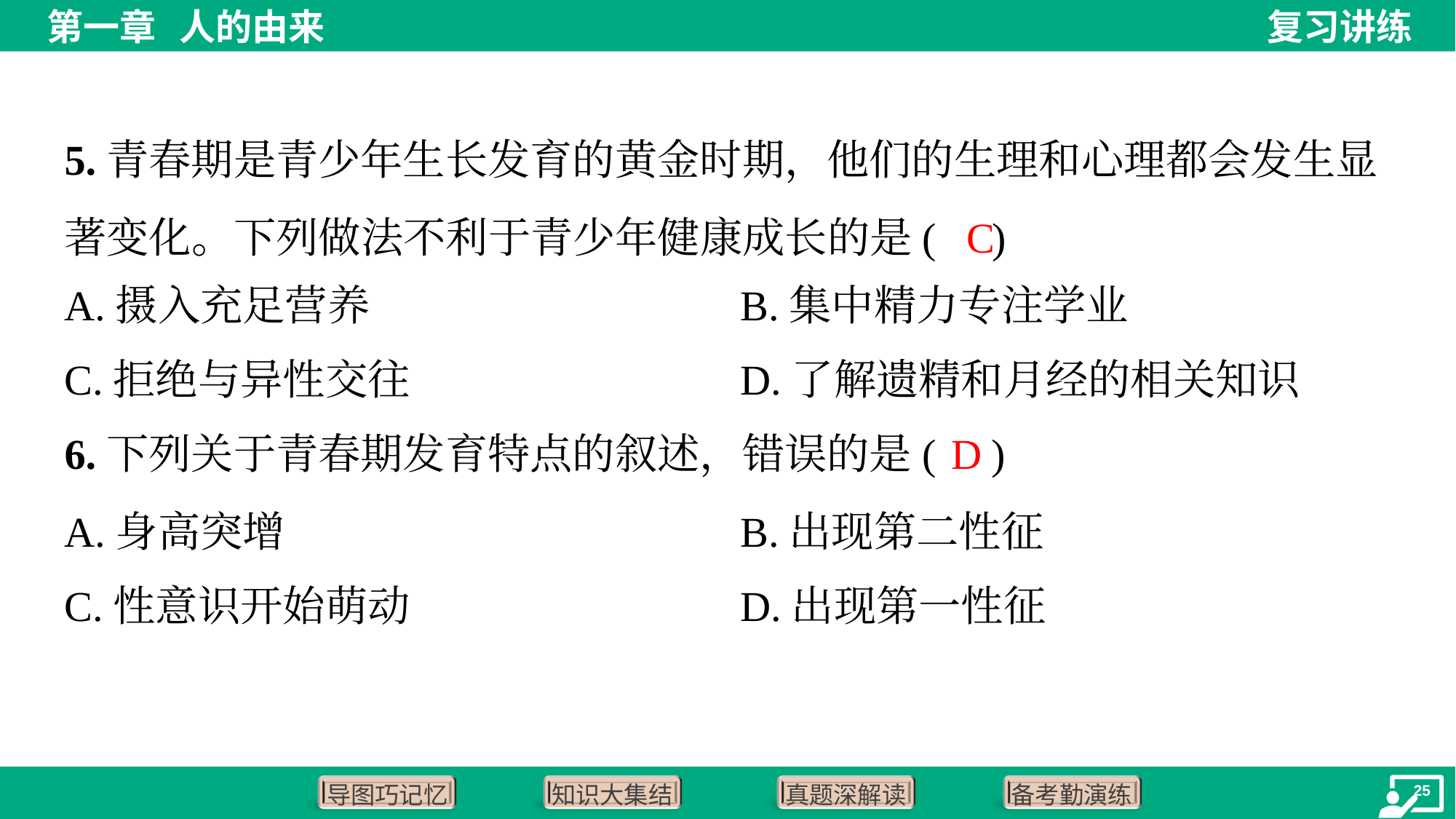

5.青春期是青少年生长发育的黄金时期，他们的生理和心理都会发生显著变化。下列做法不利于青少年健康成长的是(     )
C
A.摄入充足营养	B.集中精力专注学业
C.拒绝与异性交往	D.了解遗精和月经的相关知识
D
6.下列关于青春期发育特点的叙述，错误的是(     )
A.身高突增	B.出现第二性征
C.性意识开始萌动	D.出现第一性征